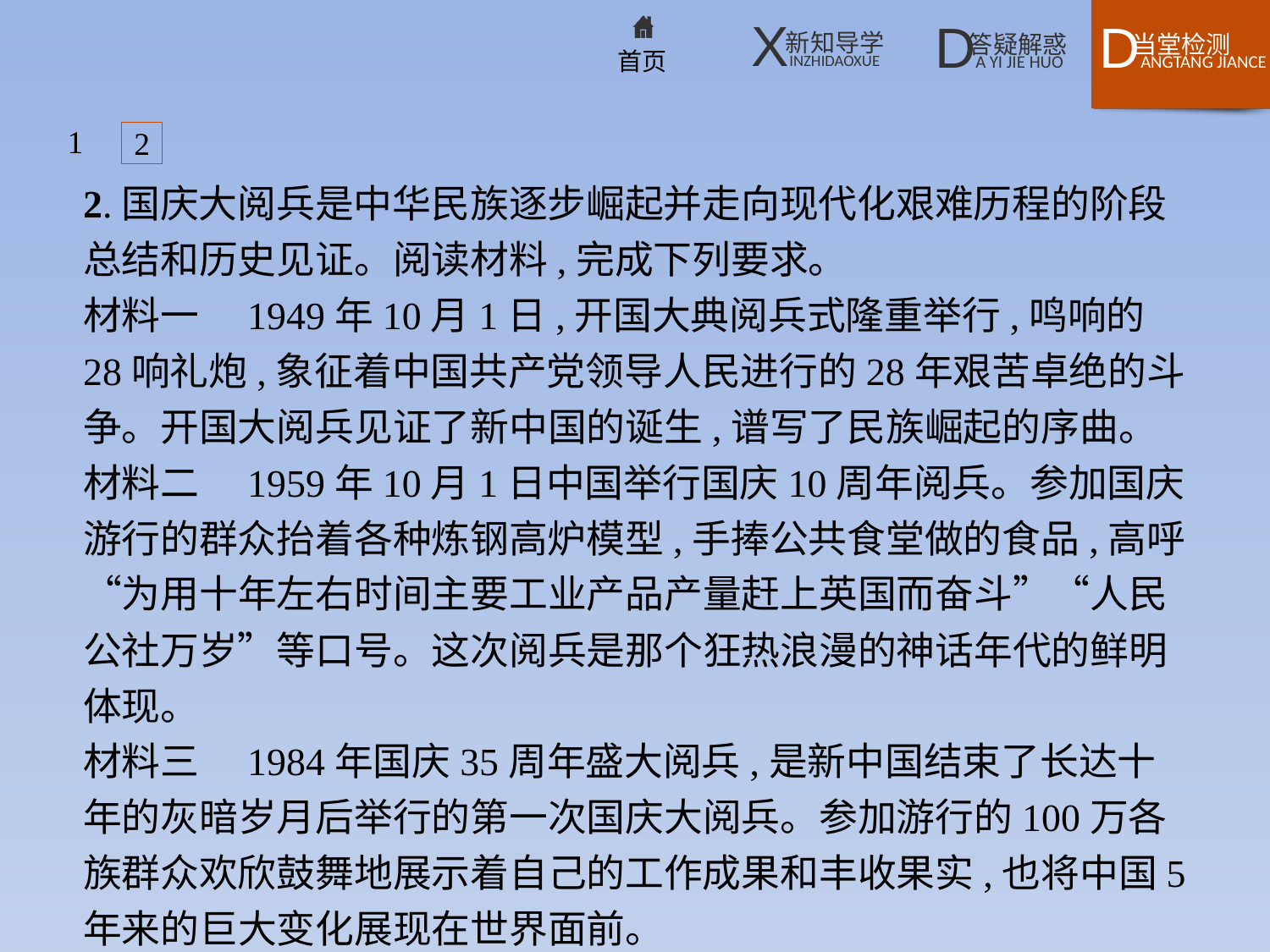

1
2
2.国庆大阅兵是中华民族逐步崛起并走向现代化艰难历程的阶段总结和历史见证。阅读材料,完成下列要求。
材料一　1949年10月1日,开国大典阅兵式隆重举行,鸣响的28响礼炮,象征着中国共产党领导人民进行的28年艰苦卓绝的斗争。开国大阅兵见证了新中国的诞生,谱写了民族崛起的序曲。
材料二　1959年10月1日中国举行国庆10周年阅兵。参加国庆游行的群众抬着各种炼钢高炉模型,手捧公共食堂做的食品,高呼“为用十年左右时间主要工业产品产量赶上英国而奋斗”“人民公社万岁”等口号。这次阅兵是那个狂热浪漫的神话年代的鲜明体现。
材料三　1984年国庆35周年盛大阅兵,是新中国结束了长达十年的灰暗岁月后举行的第一次国庆大阅兵。参加游行的100万各族群众欢欣鼓舞地展示着自己的工作成果和丰收果实,也将中国5年来的巨大变化展现在世界面前。